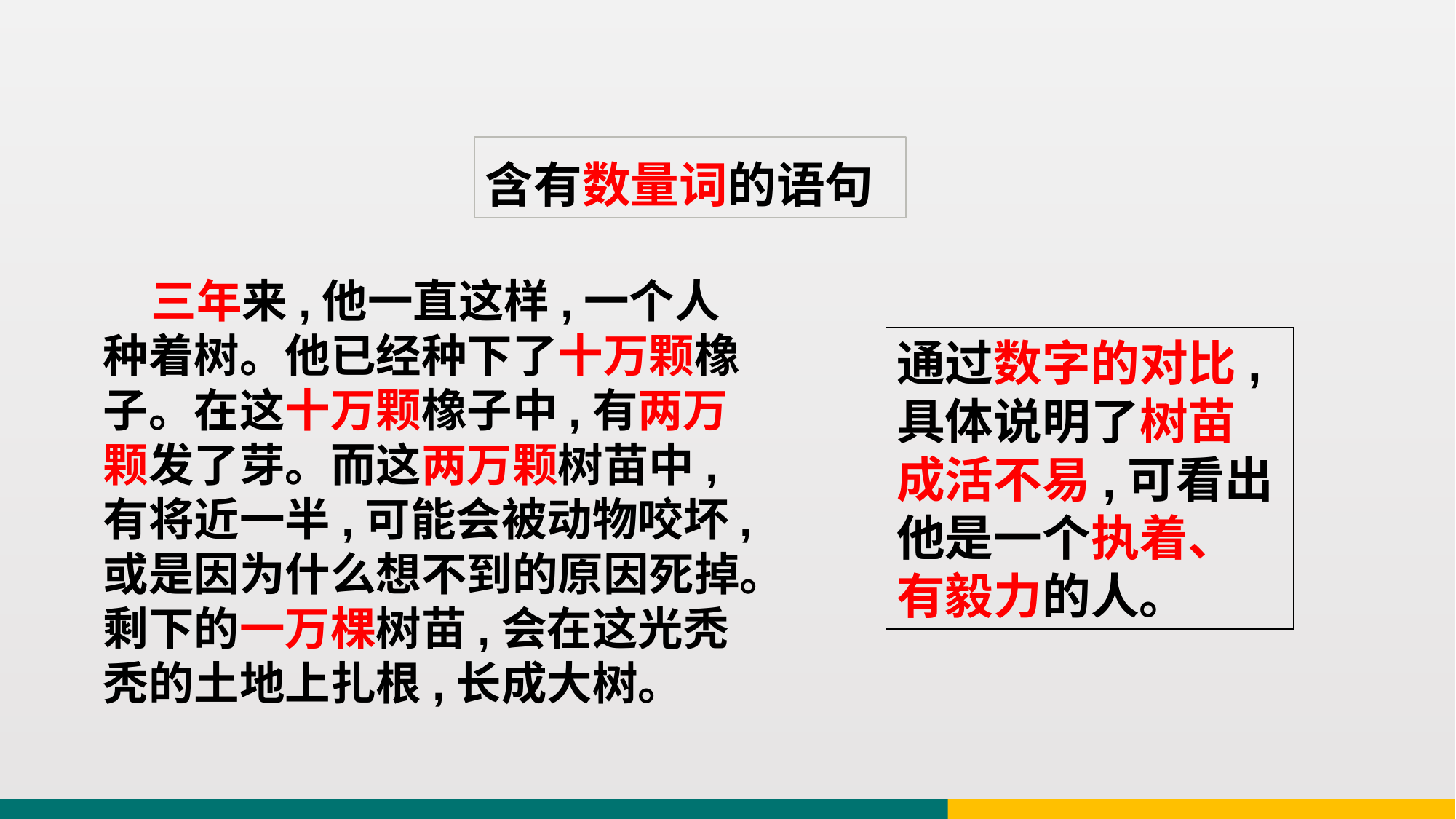

含有数量词的语句
    三年来,他一直这样,一个人种着树。他已经种下了十万颗橡子。在这十万颗橡子中,有两万颗发了芽。而这两万颗树苗中,有将近一半,可能会被动物咬坏,或是因为什么想不到的原因死掉。剩下的一万棵树苗,会在这光秃秃的土地上扎根,长成大树。
通过数字的对比,具体说明了树苗成活不易,可看出他是一个执着、有毅力的人。